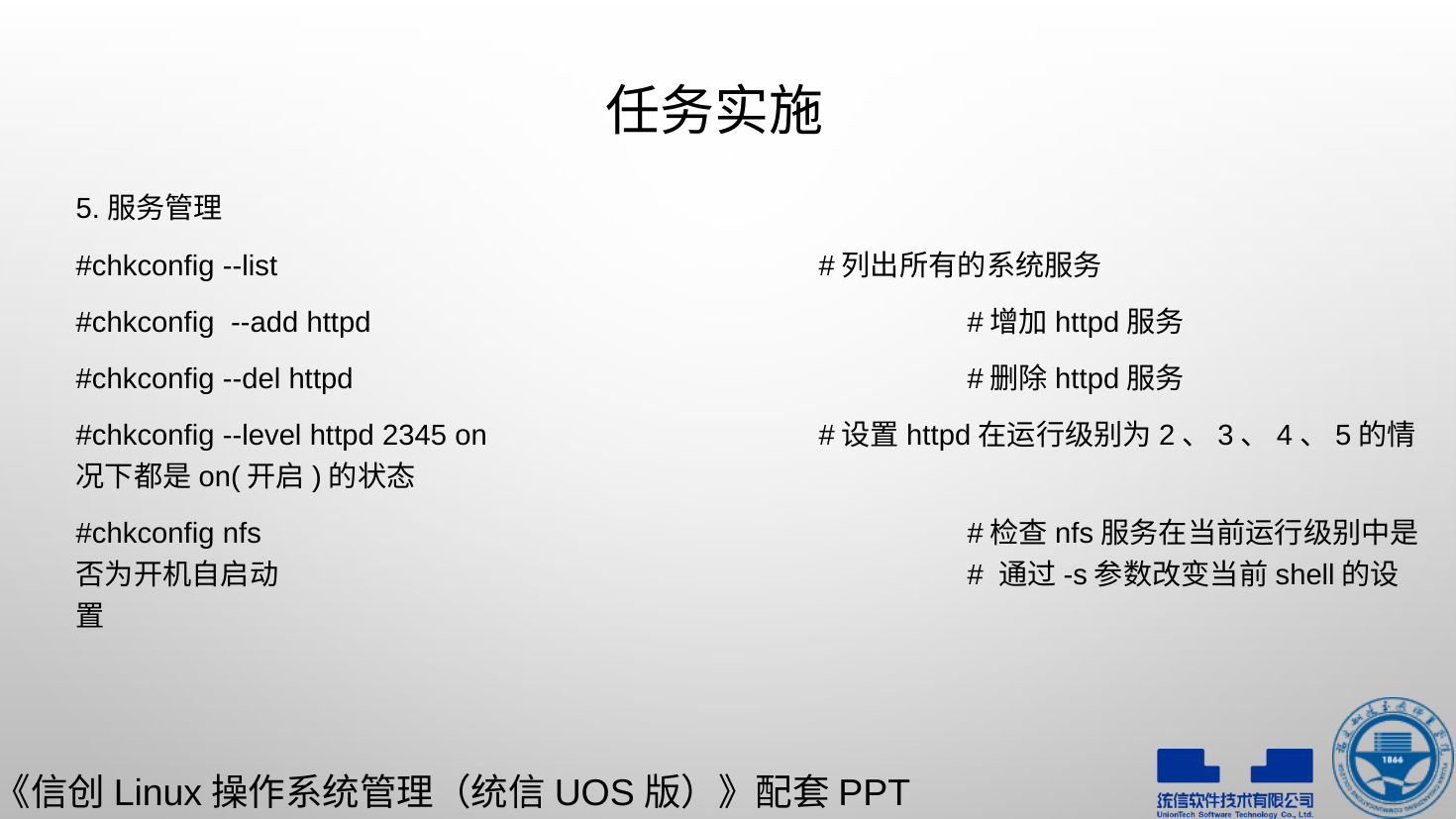

# 任务实施
5.服务管理
#chkconfig --list      			    	#列出所有的系统服务
#chkconfig  --add httpd					#增加httpd服务
#chkconfig --del httpd 					#删除httpd服务
#chkconfig --level httpd 2345 on			#设置httpd在运行级别为2、3、4、5的情况下都是on(开启)的状态
#chkconfig nfs				   	#检查nfs服务在当前运行级别中是否为开机自启动					# 通过-s参数改变当前shell的设置